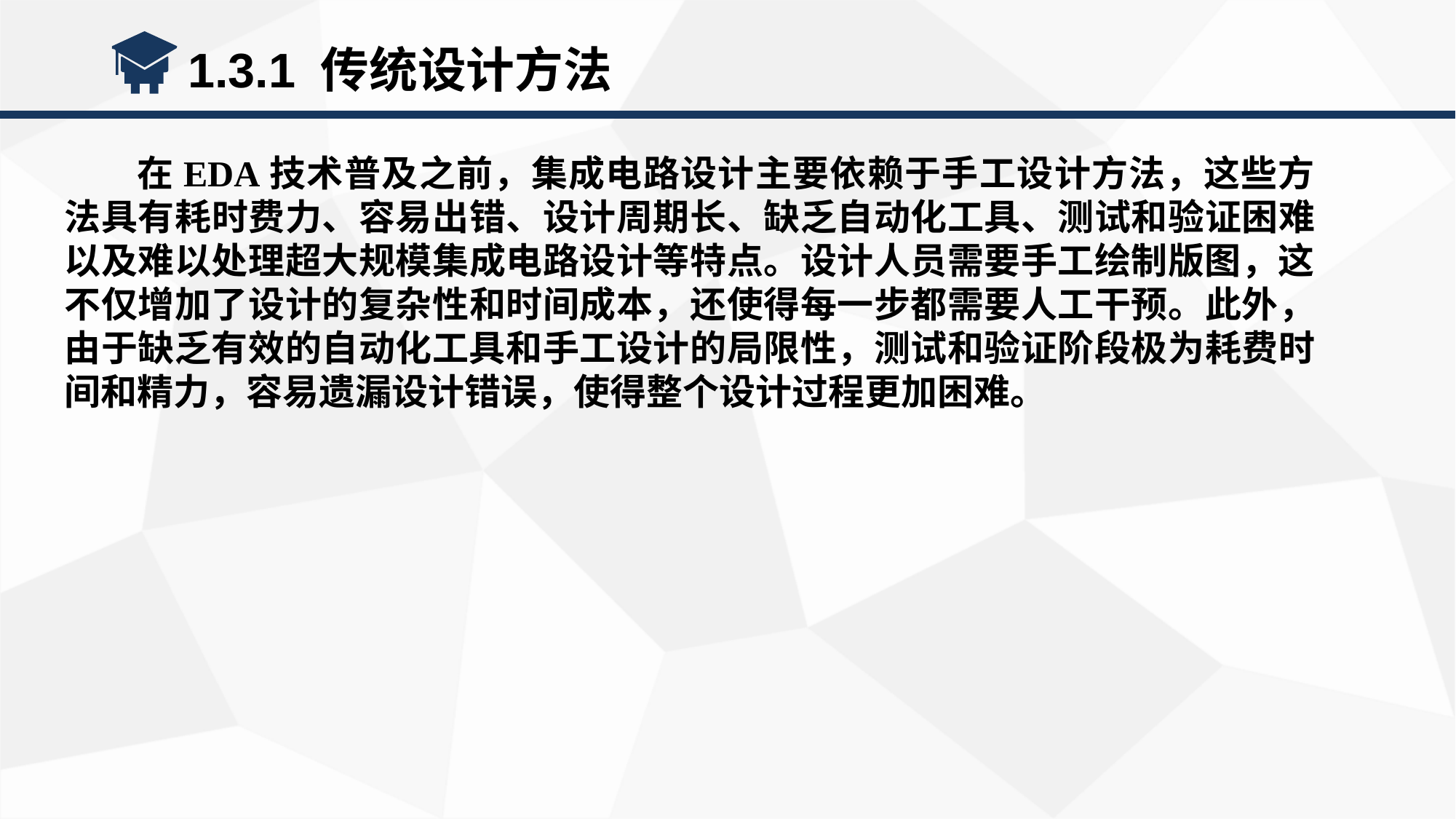

1.3.1 传统设计方法

在EDA技术普及之前，集成电路设计主要依赖于手工设计方法，这些方法具有耗时费力、容易出错、设计周期长、缺乏自动化工具、测试和验证困难以及难以处理超大规模集成电路设计等特点。设计人员需要手工绘制版图，这不仅增加了设计的复杂性和时间成本，还使得每一步都需要人工干预。此外，由于缺乏有效的自动化工具和手工设计的局限性，测试和验证阶段极为耗费时间和精力，容易遗漏设计错误，使得整个设计过程更加困难。